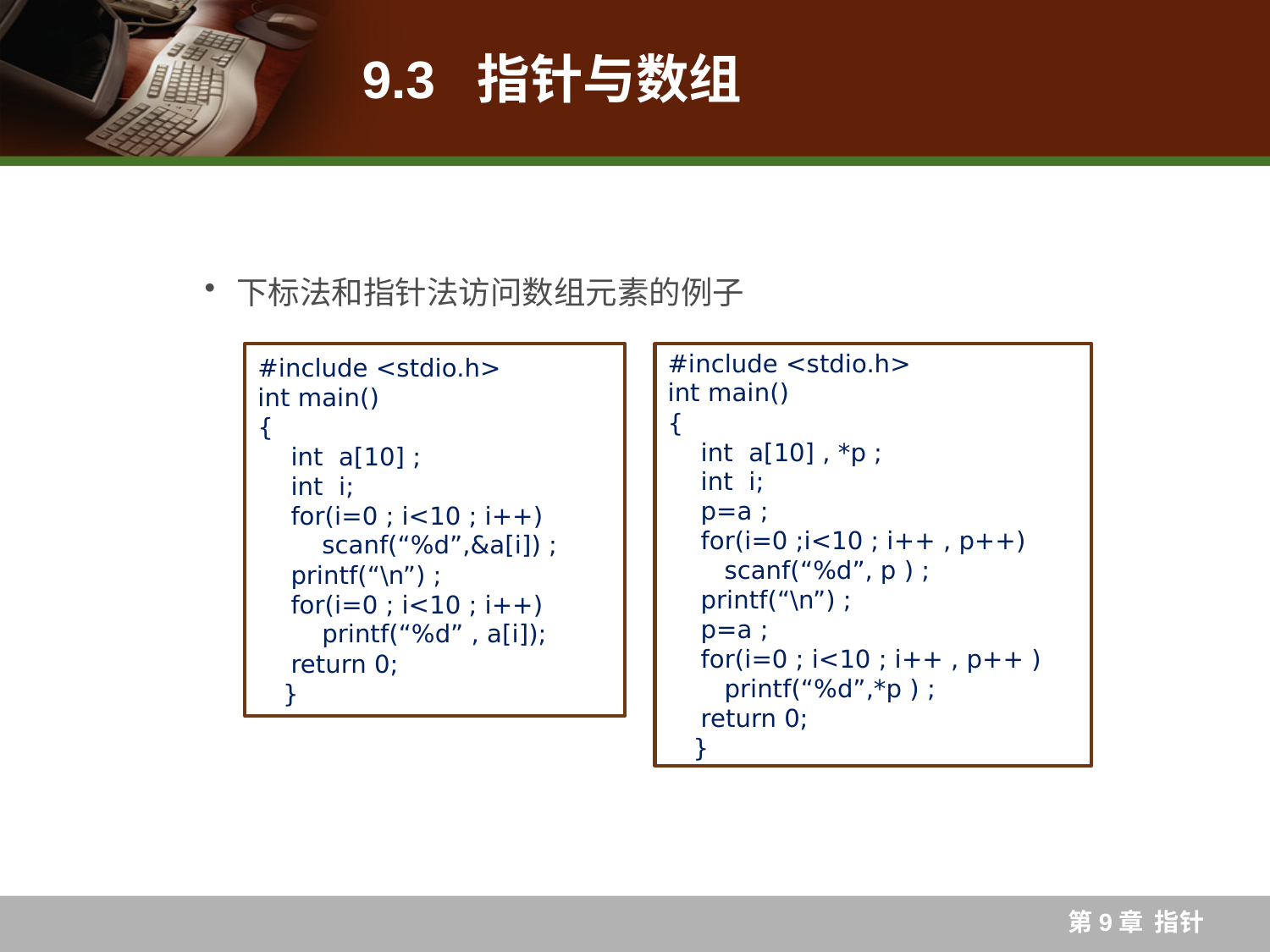

# 9.3  指针与数组
下标法和指针法访问数组元素的例子
#include <stdio.h>
int main()
{
 int  a[10] ;
 int  i;
 for(i=0 ; i<10 ; i++)
     scanf(“%d”,&a[i]) ;
 printf(“\n”) ;
 for(i=0 ; i<10 ; i++)
     printf(“%d” , a[i]);
 return 0;
}
#include <stdio.h>
int main()
{
 int  a[10] , *p ;
 int  i;
 p=a ;
 for(i=0 ;i<10 ; i++ , p++)
    scanf(“%d”, p ) ;
 printf(“\n”) ;
 p=a ;
 for(i=0 ; i<10 ; i++ , p++ )
    printf(“%d”,*p ) ;
 return 0;
}
第9章  指针